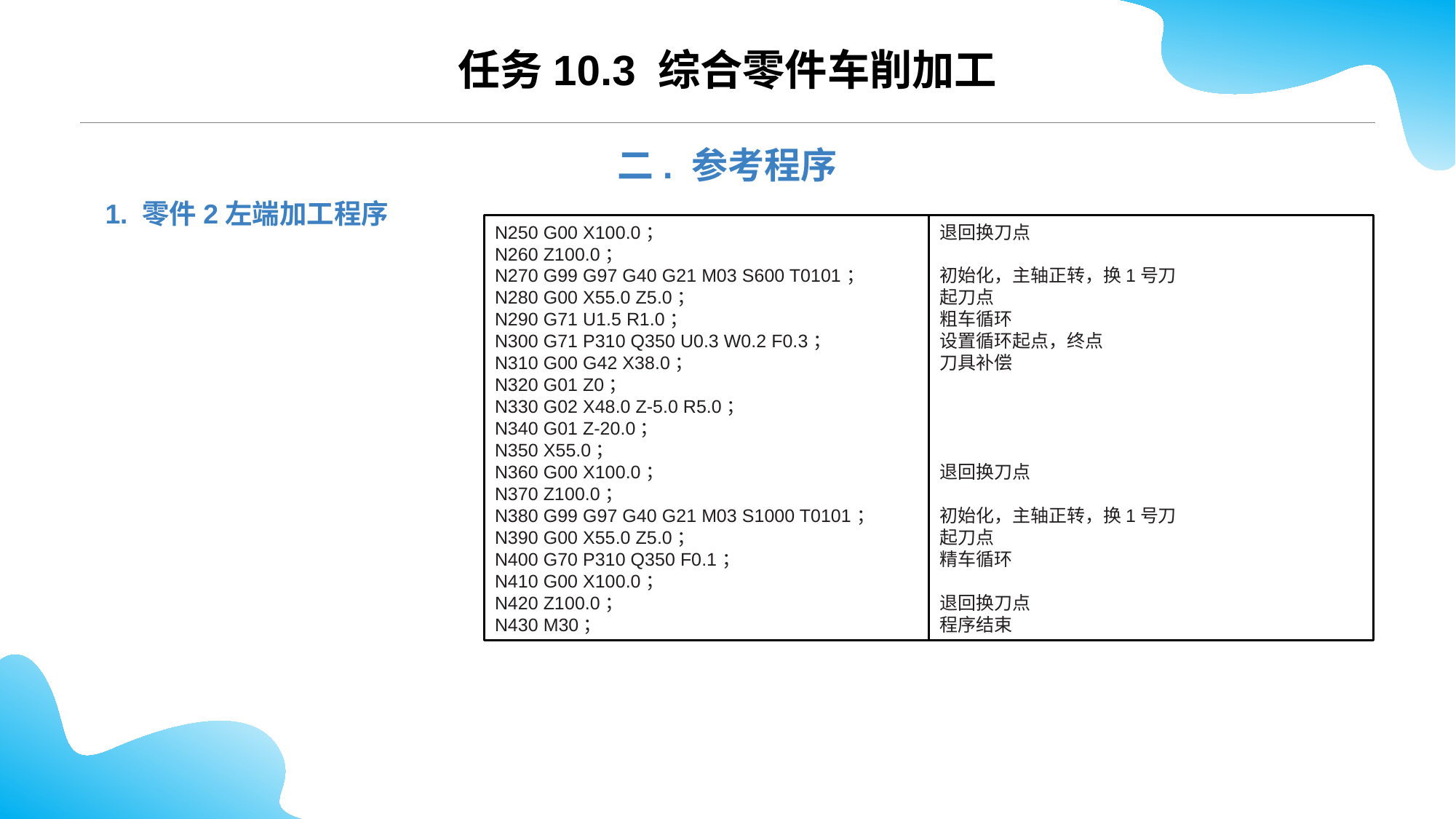

CONTENTS
任务10.3 综合零件车削加工
二. 参考程序
1. 零件2左端加工程序
退回换刀点

初始化，主轴正转，换1号刀
起刀点
粗车循环
设置循环起点，终点
刀具补偿

退回换刀点

初始化，主轴正转，换1号刀
起刀点
精车循环

退回换刀点
程序结束
N250 G00 X100.0；
N260 Z100.0；
N270 G99 G97 G40 G21 M03 S600 T0101；
N280 G00 X55.0 Z5.0；
N290 G71 U1.5 R1.0；
N300 G71 P310 Q350 U0.3 W0.2 F0.3；
N310 G00 G42 X38.0；
N320 G01 Z0；
N330 G02 X48.0 Z-5.0 R5.0；
N340 G01 Z-20.0；
N350 X55.0；
N360 G00 X100.0；
N370 Z100.0；
N380 G99 G97 G40 G21 M03 S1000 T0101；
N390 G00 X55.0 Z5.0；
N400 G70 P310 Q350 F0.1；
N410 G00 X100.0；
N420 Z100.0；
N430 M30；